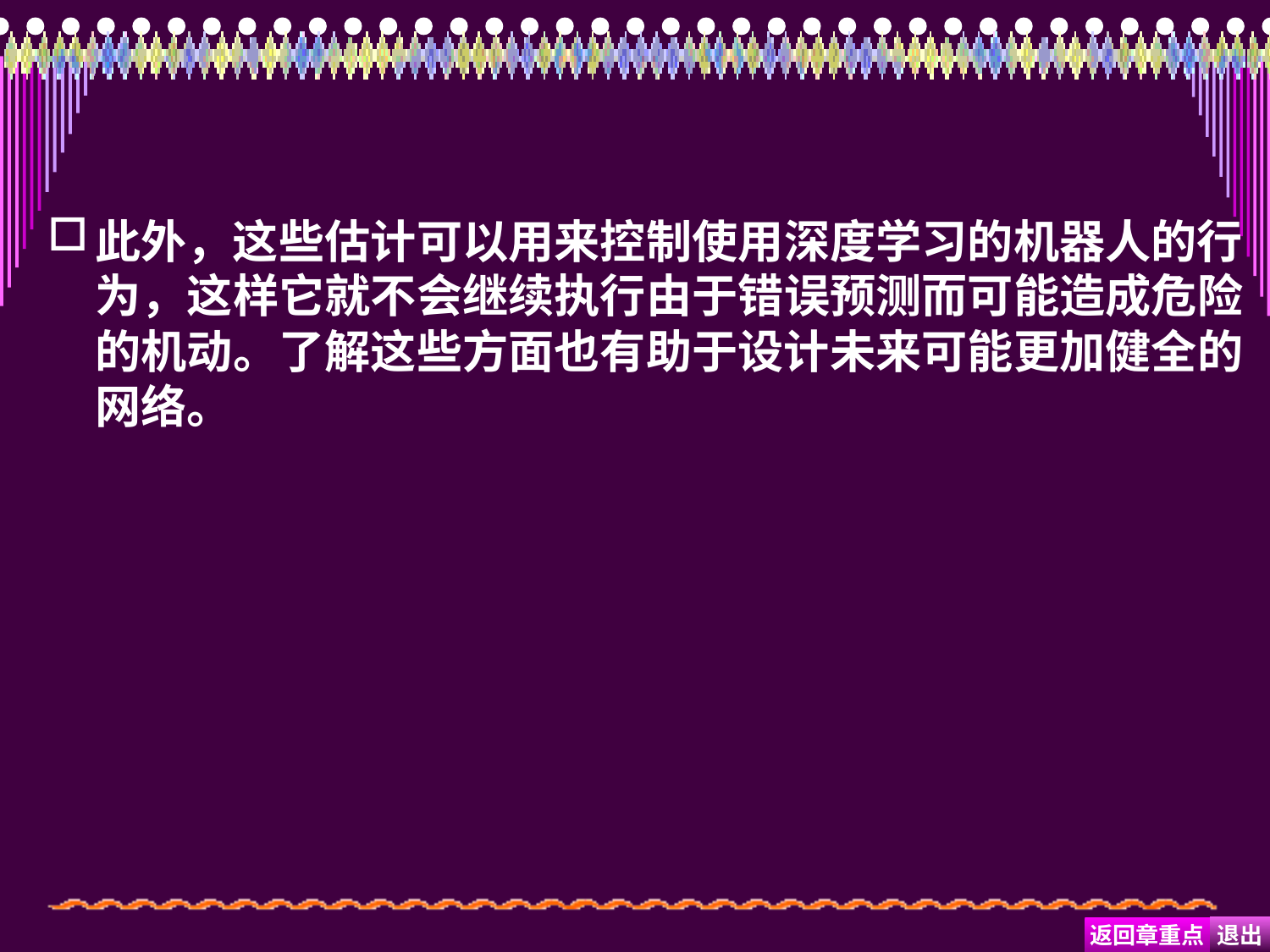

#
此外，这些估计可以用来控制使用深度学习的机器人的行为，这样它就不会继续执行由于错误预测而可能造成危险的机动。了解这些方面也有助于设计未来可能更加健全的  网络。